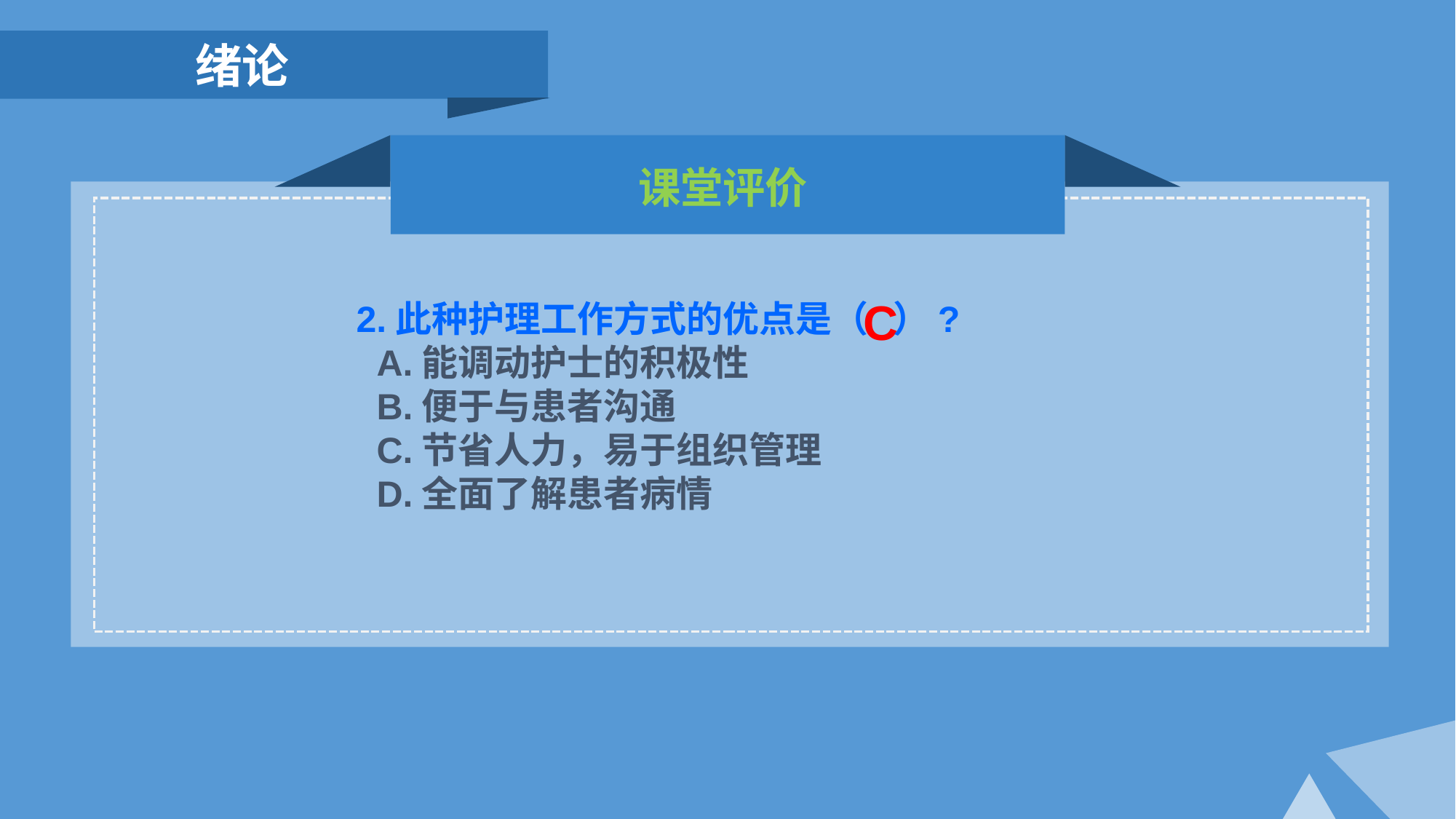

绪论

课堂评价

C
2.此种护理工作方式的优点是（   ）?
  A.能调动护士的积极性
  B.便于与患者沟通
  C.节省人力，易于组织管理
  D.全面了解患者病情